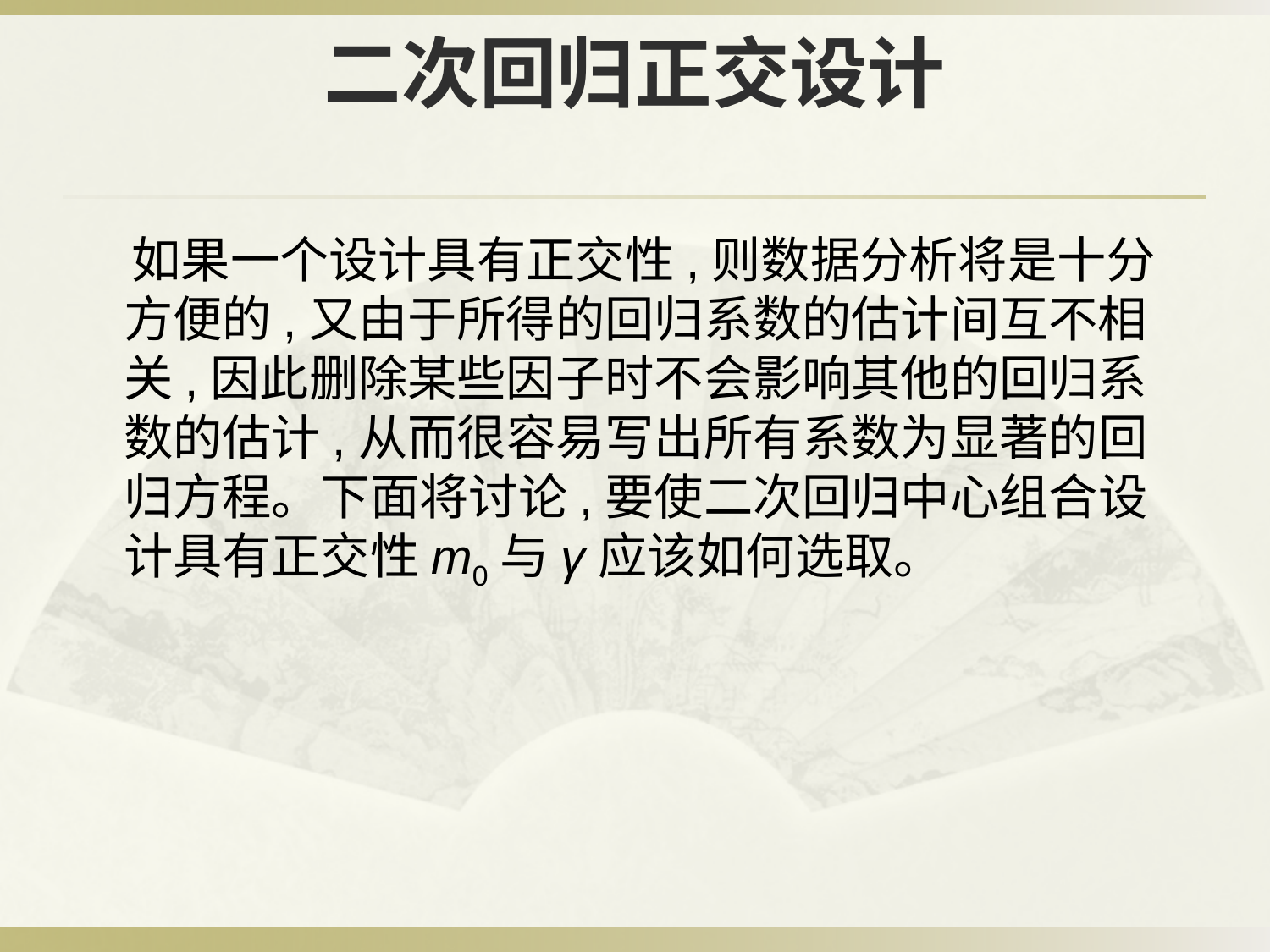

# 二次回归正交设计
    如果一个设计具有正交性,则数据分析将是十分方便的,又由于所得的回归系数的估计间互不相关,因此删除某些因子时不会影响其他的回归系数的估计,从而很容易写出所有系数为显著的回归方程。下面将讨论,要使二次回归中心组合设计具有正交性m0与γ应该如何选取。